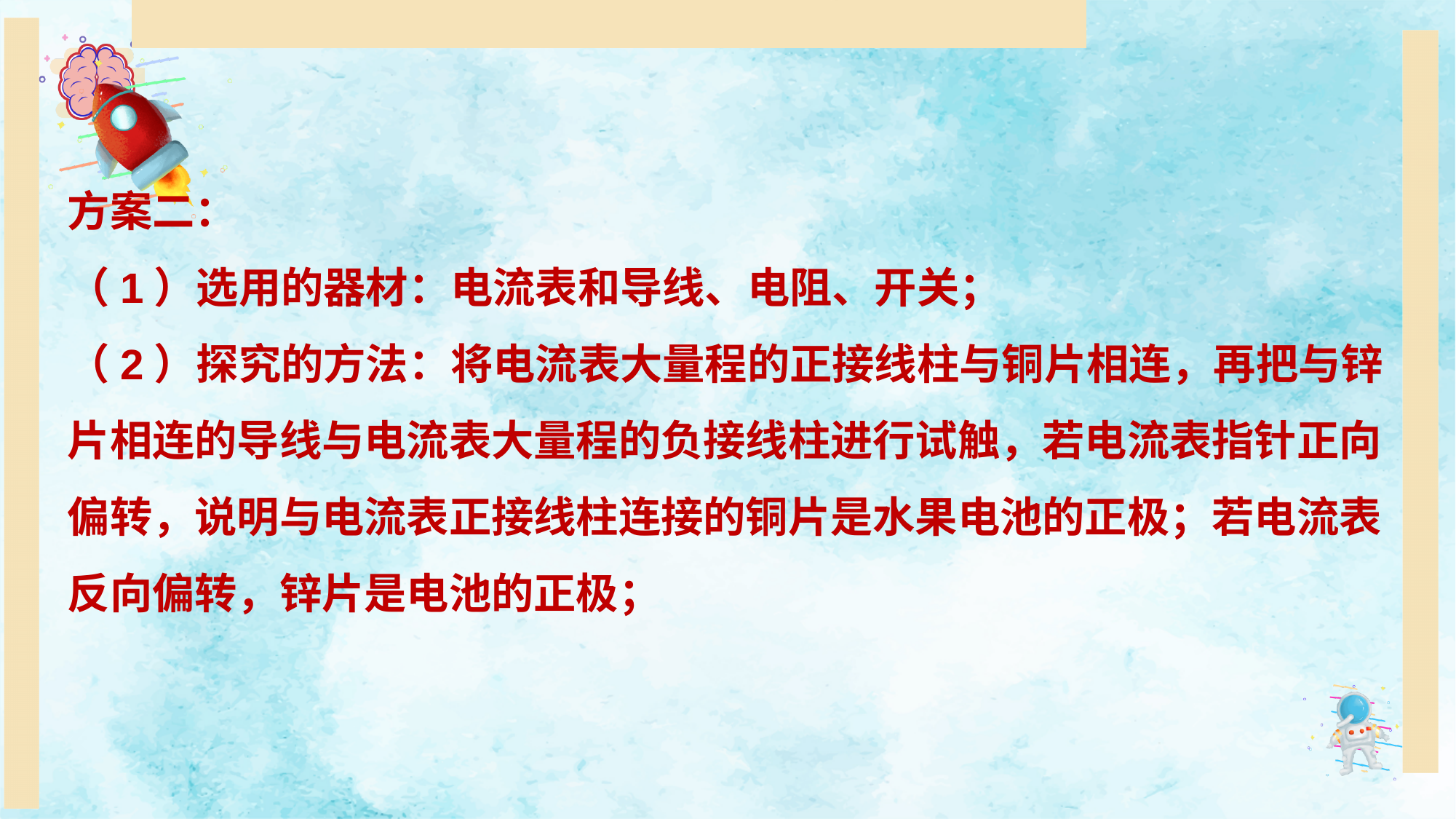

方案二：
（1）选用的器材：电流表和导线、电阻、开关；
（2）探究的方法：将电流表大量程的正接线柱与铜片相连，再把与锌片相连的导线与电流表大量程的负接线柱进行试触，若电流表指针正向偏转，说明与电流表正接线柱连接的铜片是水果电池的正极；若电流表反向偏转，锌片是电池的正极；